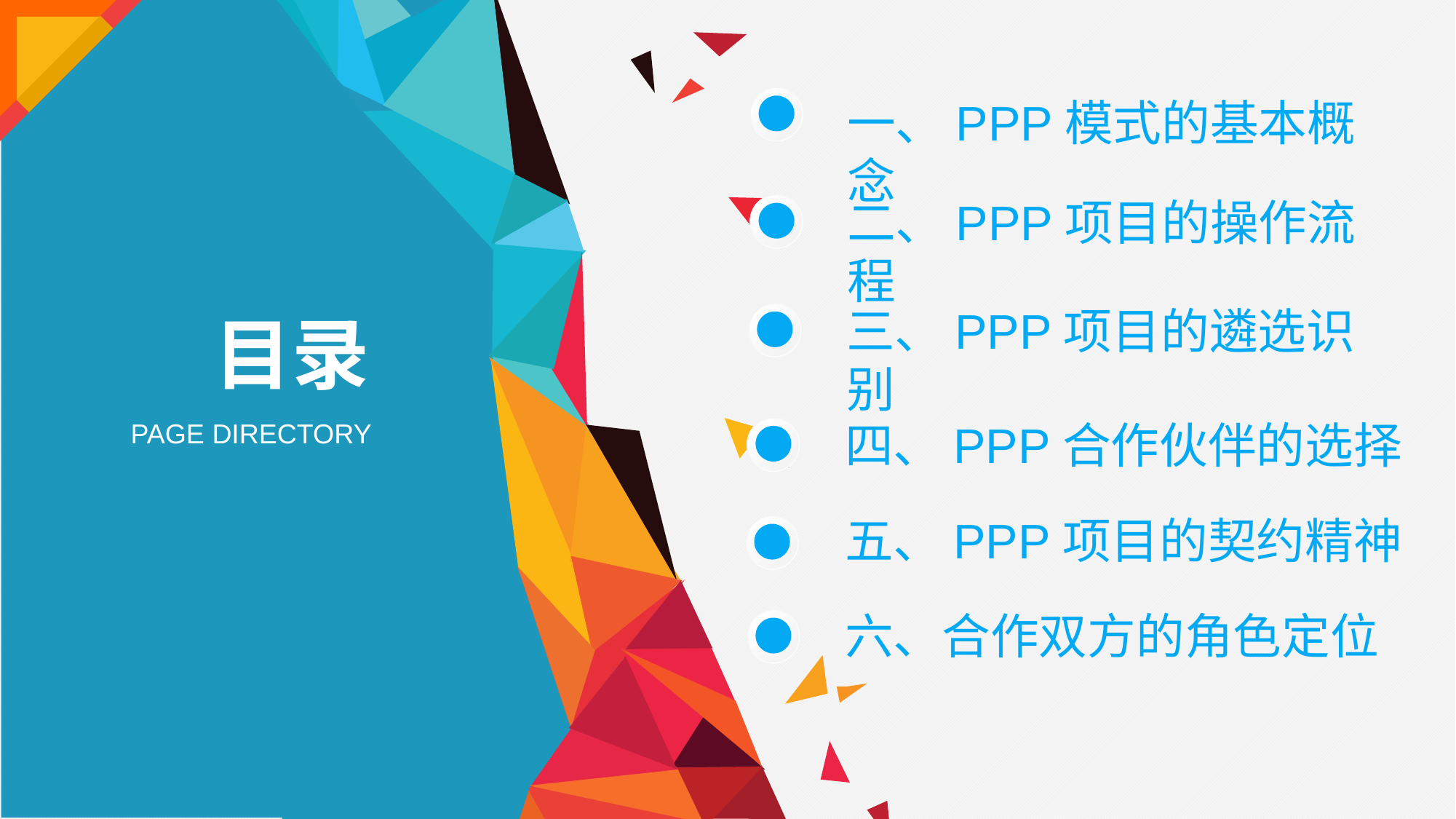

一、PPP模式的基本概念

二、PPP项目的操作流程

三、PPP项目的遴选识别
目录

四、PPP合作伙伴的选择
PAGE DIRECTORY

五、PPP项目的契约精神

六、合作双方的角色定位